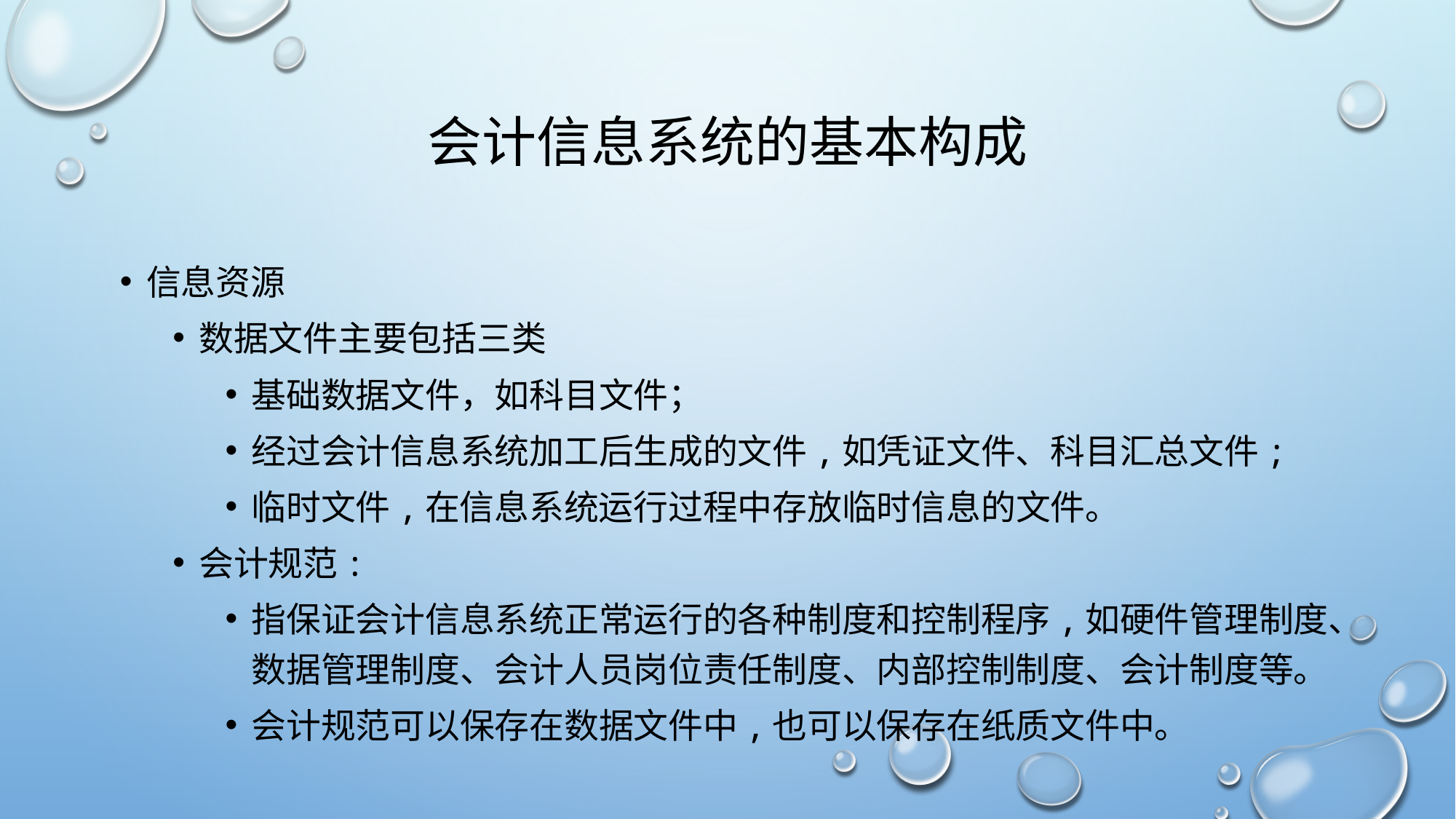

# 会计信息系统的基本构成
信息资源
数据文件主要包括三类
基础数据文件，如科目文件；
经过会计信息系统加工后生成的文件,如凭证文件、科目汇总文件;
临时文件,在信息系统运行过程中存放临时信息的文件。
会计规范:
指保证会计信息系统正常运行的各种制度和控制程序,如硬件管理制度、数据管理制度、会计人员岗位责任制度、内部控制制度、会计制度等。
会计规范可以保存在数据文件中,也可以保存在纸质文件中。